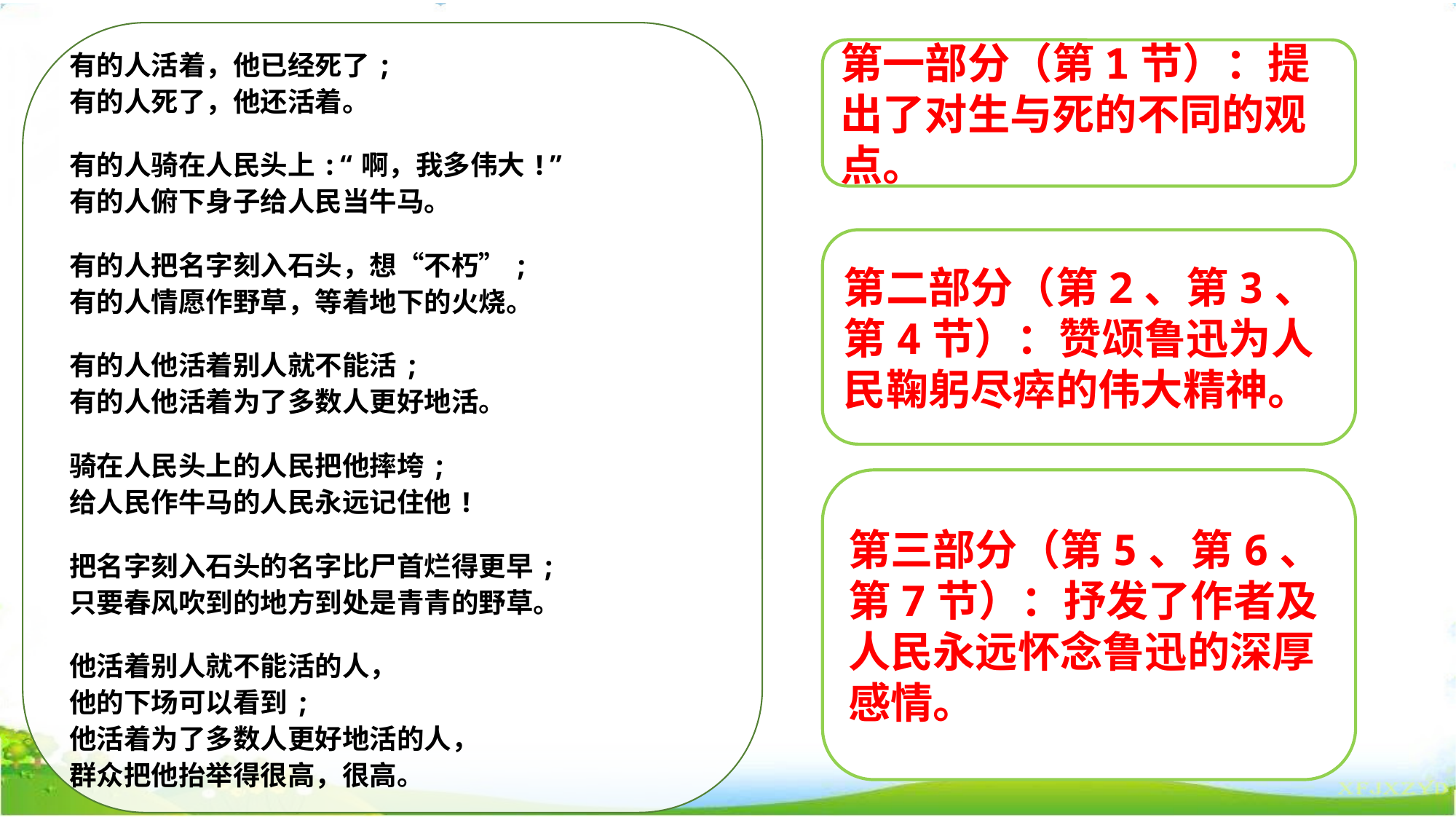

有的人活着，他已经死了;
有的人死了，他还活着。

有的人骑在人民头上:“啊，我多伟大!”
有的人俯下身子给人民当牛马。

有的人把名字刻入石头，想“不朽”;
有的人情愿作野草，等着地下的火烧。

有的人他活着别人就不能活;
有的人他活着为了多数人更好地活。

骑在人民头上的人民把他摔垮;
给人民作牛马的人民永远记住他!

把名字刻入石头的名字比尸首烂得更早;
只要春风吹到的地方到处是青青的野草。

他活着别人就不能活的人，
他的下场可以看到;
他活着为了多数人更好地活的人，
群众把他抬举得很高，很高。
第一部分（第1节）：提出了对生与死的不同的观点。
第二部分（第2、第3、第4节）：赞颂鲁迅为人民鞠躬尽瘁的伟大精神。
第三部分（第5、第6、第7节）：抒发了作者及人民永远怀念鲁迅的深厚感情。